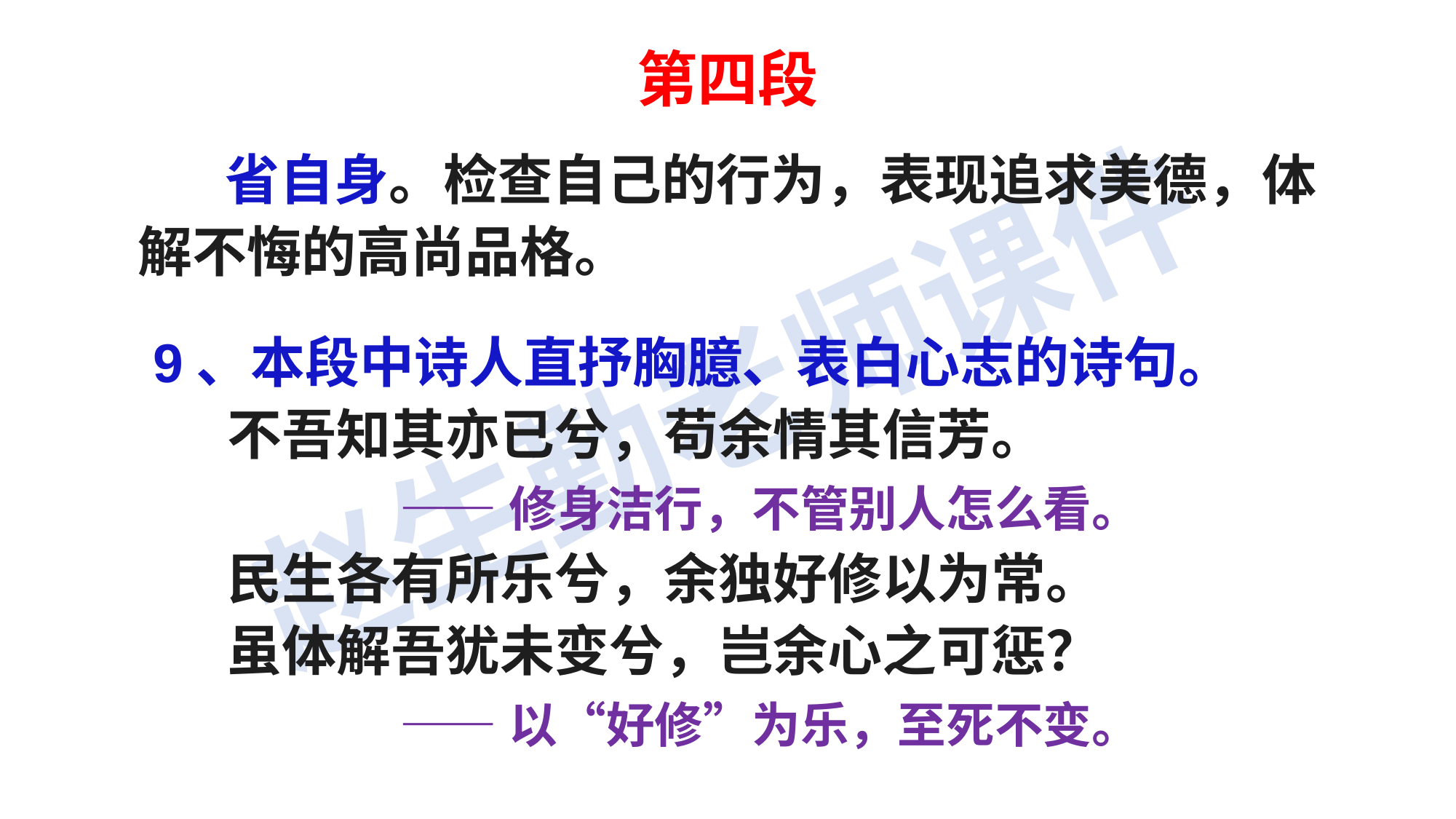

第四段
      省自身。检查自己的行为，表现追求美德，体解不悔的高尚品格。
9、本段中诗人直抒胸臆、表白心志的诗句。
     不吾知其亦已兮，苟余情其信芳。
                    ——修身洁行，不管别人怎么看。
     民生各有所乐兮，余独好修以为常。
     虽体解吾犹未变兮，岂余心之可惩？
                    ——以“好修”为乐，至死不变。